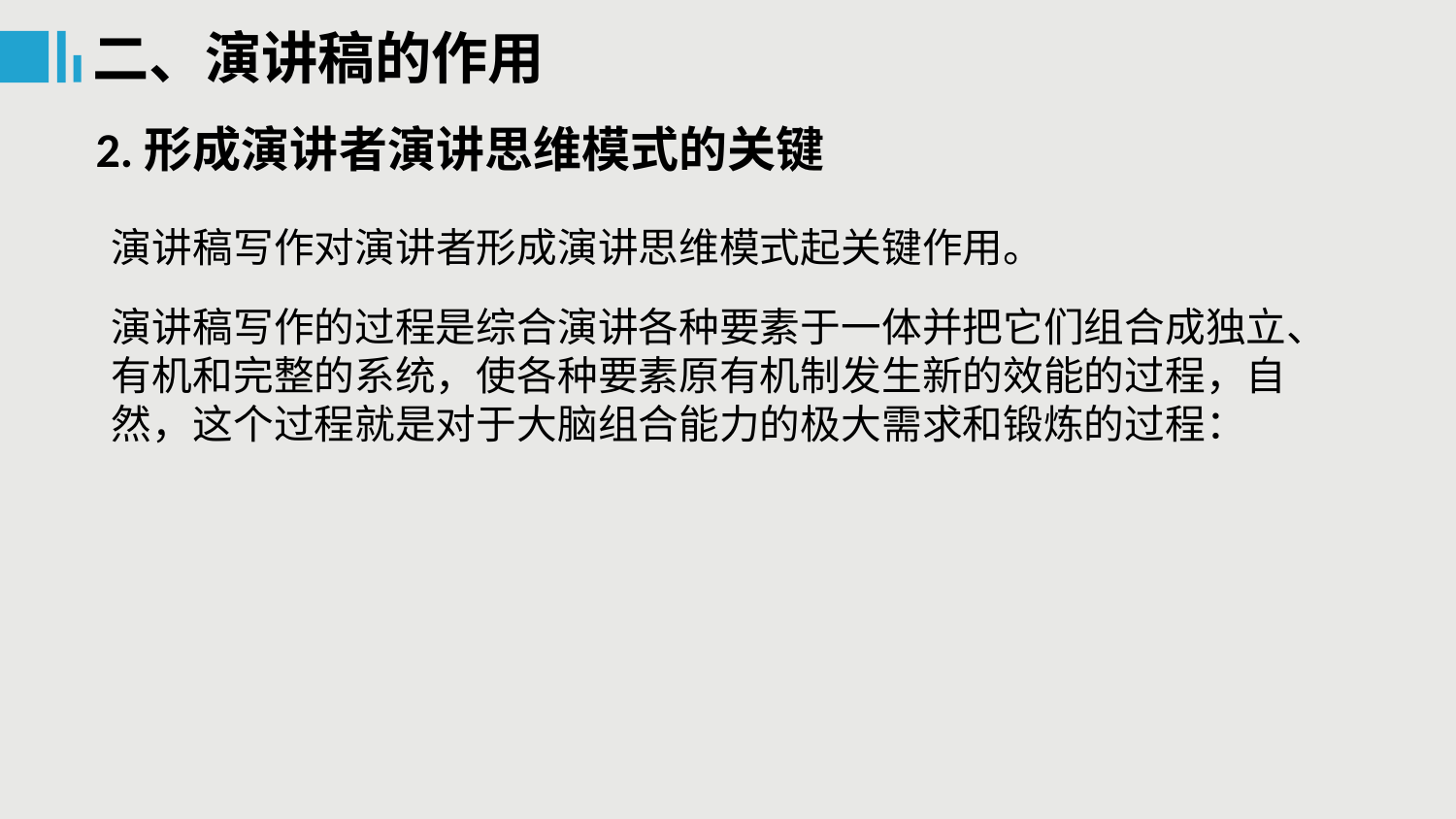

二、演讲稿的作用

2.形成演讲者演讲思维模式的关键
演讲稿写作对演讲者形成演讲思维模式起关键作用。
演讲稿写作的过程是综合演讲各种要素于一体并把它们组合成独立、有机和完整的系统，使各种要素原有机制发生新的效能的过程，自然，这个过程就是对于大脑组合能力的极大需求和锻炼的过程：